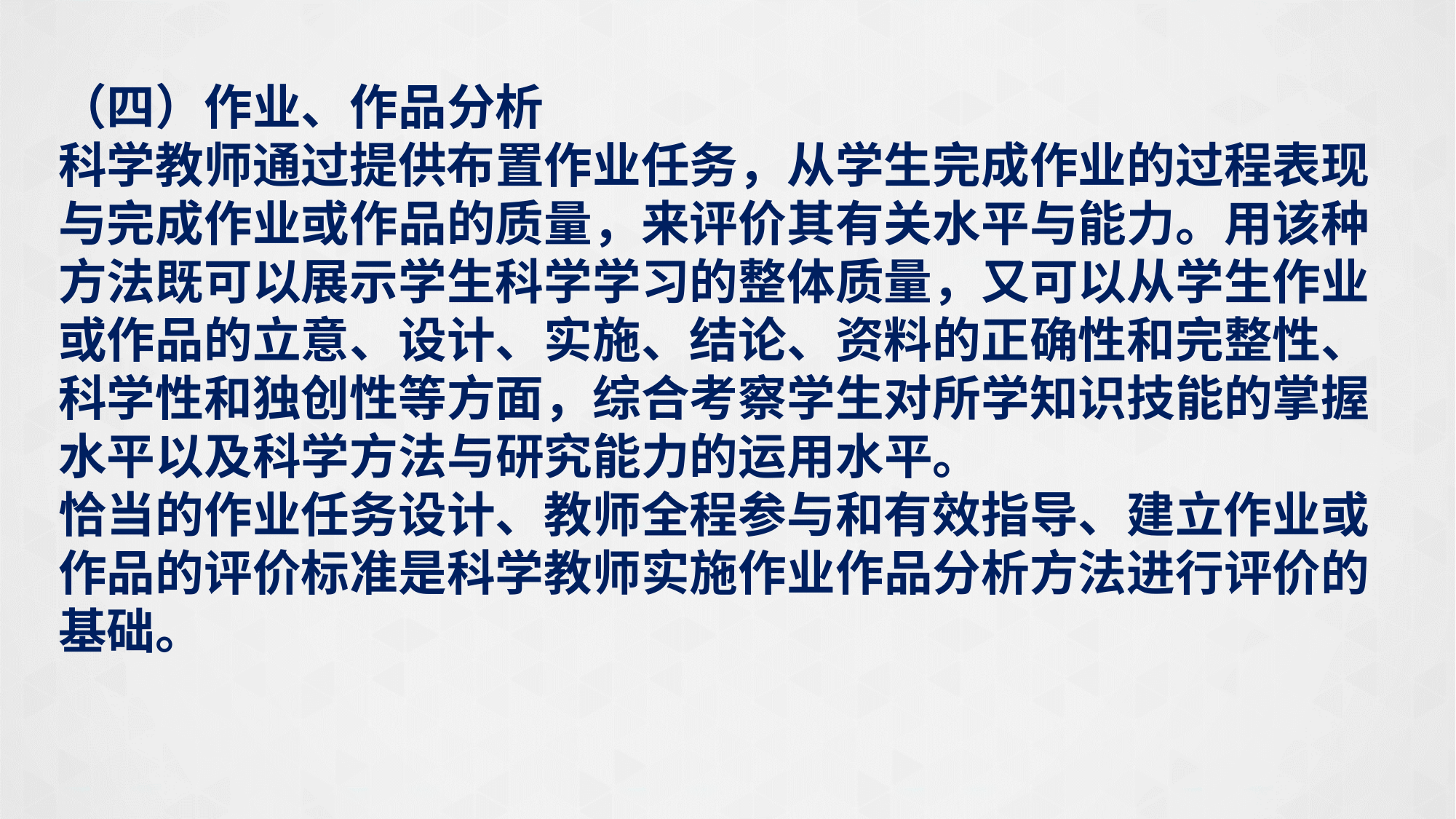

（四）作业、作品分析
科学教师通过提供布置作业任务，从学生完成作业的过程表现与完成作业或作品的质量，来评价其有关水平与能力。用该种方法既可以展示学生科学学习的整体质量，又可以从学生作业或作品的立意、设计、实施、结论、资料的正确性和完整性、科学性和独创性等方面，综合考察学生对所学知识技能的掌握水平以及科学方法与研究能力的运用水平。
恰当的作业任务设计、教师全程参与和有效指导、建立作业或作品的评价标准是科学教师实施作业作品分析方法进行评价的基础。